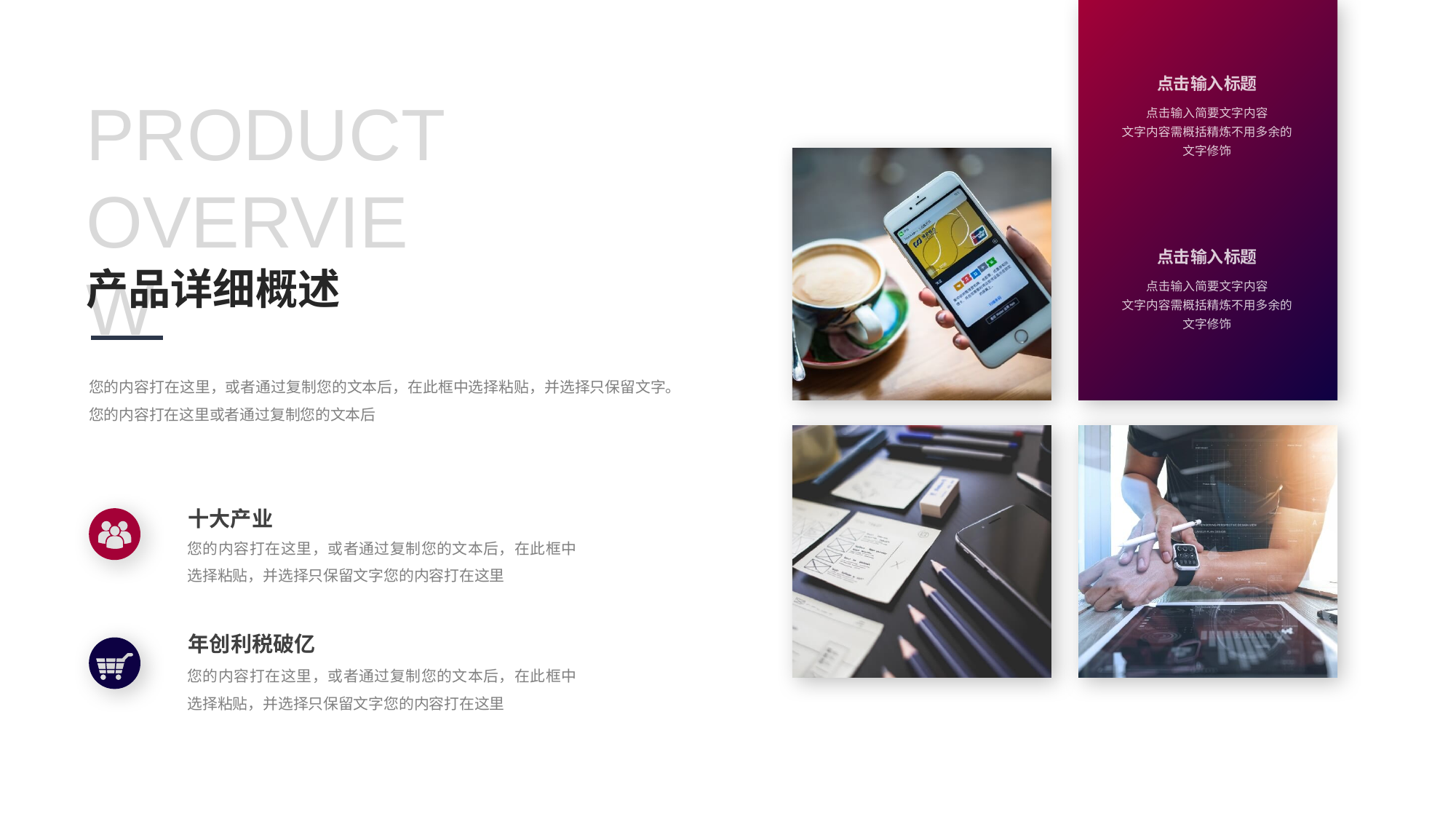

点击输入标题
点击输入简要文字内容
文字内容需概括精炼不用多余的文字修饰
PRODUCT OVERVIEW

点击输入标题
点击输入简要文字内容
文字内容需概括精炼不用多余的文字修饰
产品详细概述
您的内容打在这里，或者通过复制您的文本后，在此框中选择粘贴，并选择只保留文字。您的内容打在这里或者通过复制您的文本后

十大产业

您的内容打在这里，或者通过复制您的文本后，在此框中选择粘贴，并选择只保留文字您的内容打在这里
年创利税破亿

您的内容打在这里，或者通过复制您的文本后，在此框中选择粘贴，并选择只保留文字您的内容打在这里